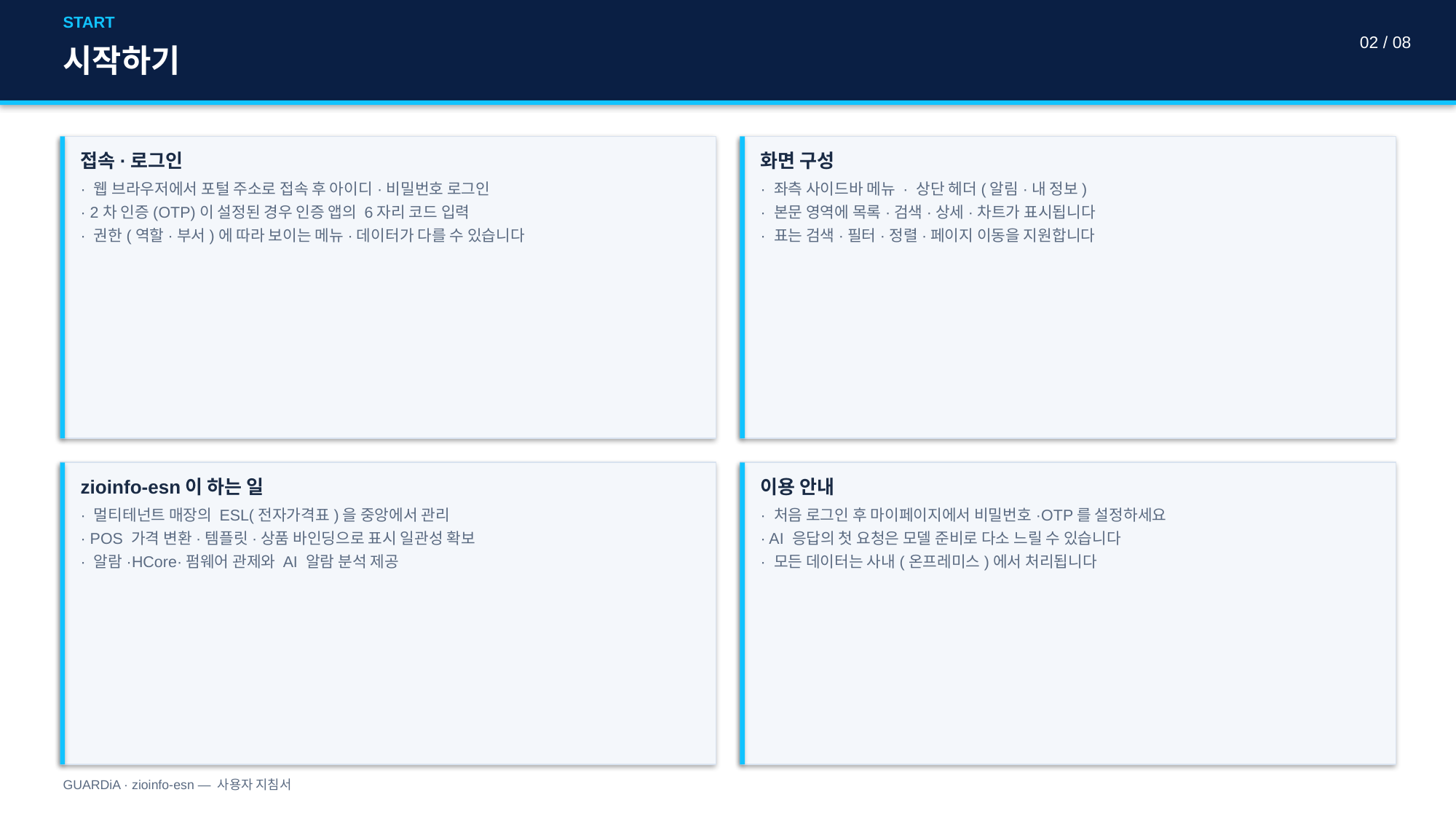

START
02 / 08
시작하기

접속·로그인
· 웹 브라우저에서 포털 주소로 접속 후 아이디·비밀번호 로그인
· 2차 인증(OTP)이 설정된 경우 인증 앱의 6자리 코드 입력
· 권한(역할·부서)에 따라 보이는 메뉴·데이터가 다를 수 있습니다
화면 구성
· 좌측 사이드바 메뉴 · 상단 헤더(알림·내 정보)
· 본문 영역에 목록·검색·상세·차트가 표시됩니다
· 표는 검색·필터·정렬·페이지 이동을 지원합니다

zioinfo-esn이 하는 일
· 멀티테넌트 매장의 ESL(전자가격표)을 중앙에서 관리
· POS 가격 변환·템플릿·상품 바인딩으로 표시 일관성 확보
· 알람·HCore·펌웨어 관제와 AI 알람 분석 제공
이용 안내
· 처음 로그인 후 마이페이지에서 비밀번호·OTP를 설정하세요
· AI 응답의 첫 요청은 모델 준비로 다소 느릴 수 있습니다
· 모든 데이터는 사내(온프레미스)에서 처리됩니다
GUARDiA · zioinfo-esn — 사용자 지침서